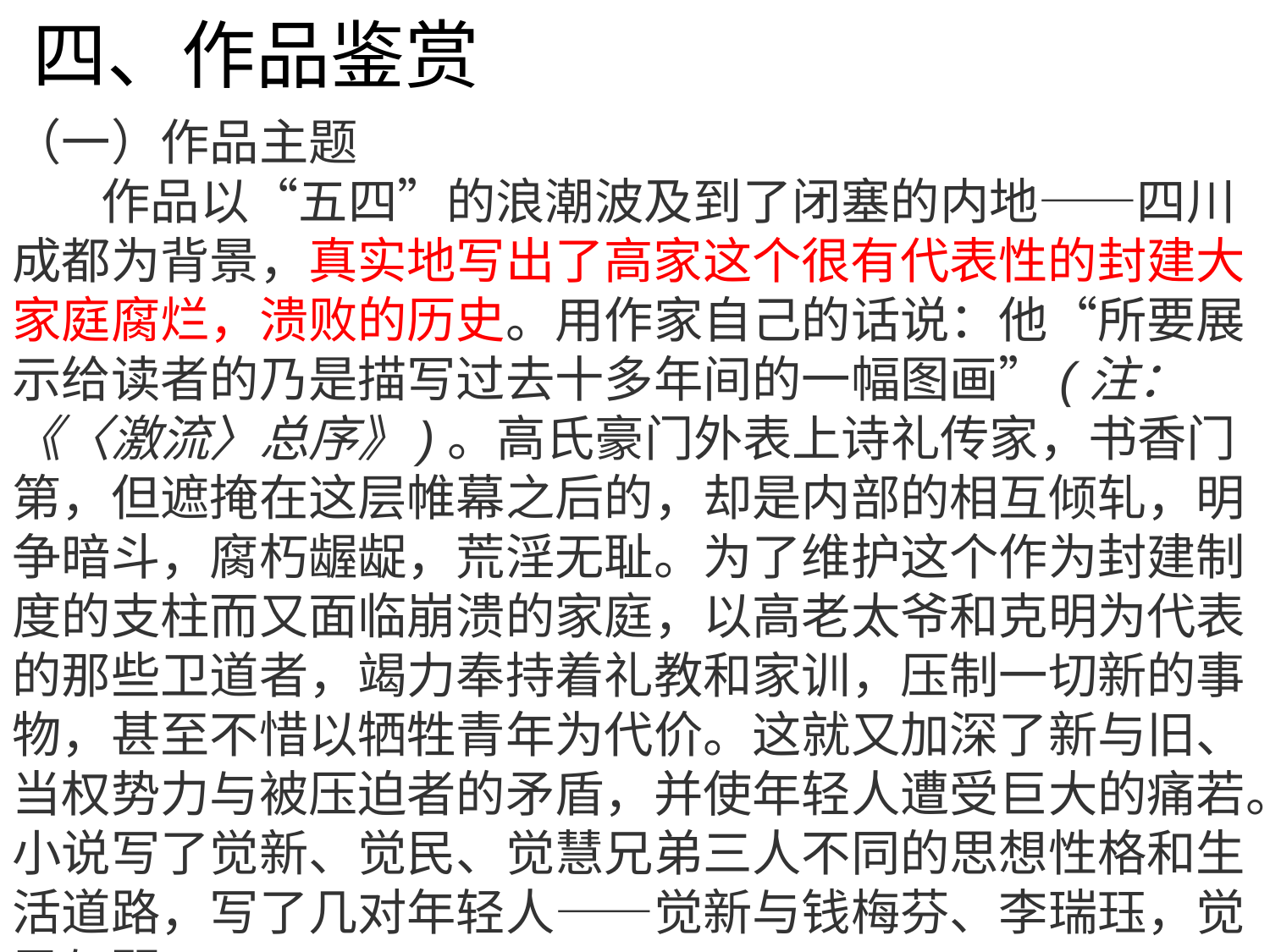

# 四、作品鉴赏
（一）作品主题
       作品以“五四”的浪潮波及到了闭塞的内地——四川成都为背景，真实地写出了高家这个很有代表性的封建大家庭腐烂，溃败的历史。用作家自己的话说：他“所要展示给读者的乃是描写过去十多年间的一幅图画”(注：《〈激流〉总序》)。高氏豪门外表上诗礼传家，书香门第，但遮掩在这层帷幕之后的，却是内部的相互倾轧，明争暗斗，腐朽龌龊，荒淫无耻。为了维护这个作为封建制度的支柱而又面临崩溃的家庭，以高老太爷和克明为代表的那些卫道者，竭力奉持着礼教和家训，压制一切新的事物，甚至不惜以牺牲青年为代价。这就又加深了新与旧、当权势力与被压迫者的矛盾，并使年轻人遭受巨大的痛若。小说写了觉新、觉民、觉慧兄弟三人不同的思想性格和生活道路，写了几对年轻人——觉新与钱梅芬、李瑞珏，觉民与琴，